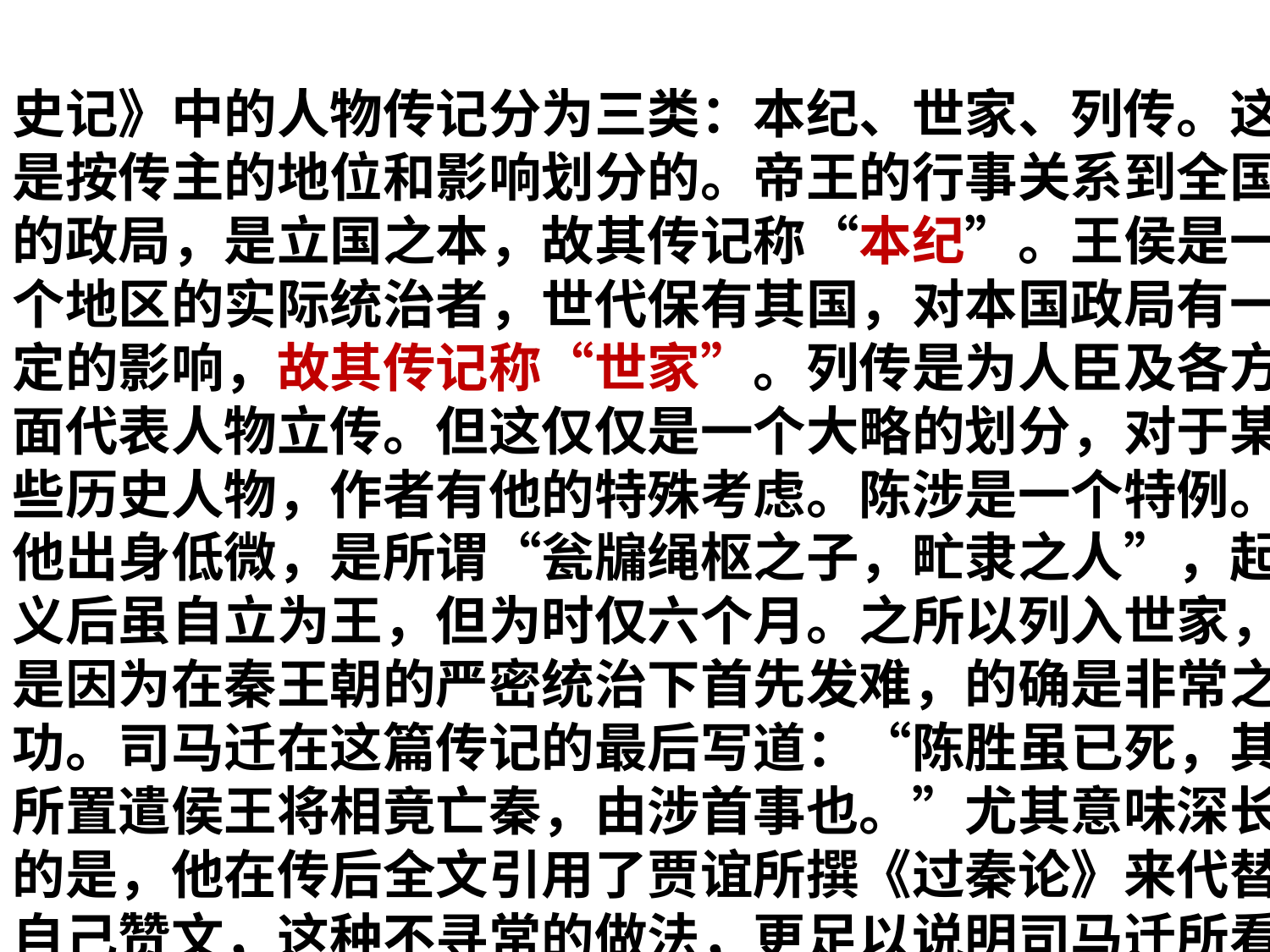

史记》中的人物传记分为三类：本纪、世家、列传。这是按传主的地位和影响划分的。帝王的行事关系到全国的政局，是立国之本，故其传记称“本纪”。王侯是一个地区的实际统治者，世代保有其国，对本国政局有一定的影响，故其传记称“世家”。列传是为人臣及各方面代表人物立传。但这仅仅是一个大略的划分，对于某些历史人物，作者有他的特殊考虑。陈涉是一个特例。他出身低微，是所谓“瓮牖绳枢之子，甿隶之人”，起义后虽自立为王，但为时仅六个月。之所以列入世家，是因为在秦王朝的严密统治下首先发难，的确是非常之功。司马迁在这篇传记的最后写道：“陈胜虽已死，其所置遣侯王将相竟亡秦，由涉首事也。”尤其意味深长的是，他在传后全文引用了贾谊所撰《过秦论》来代替自己赞文，这种不寻常的做法，更足以说明司马迁所看重的是功业，而不是以成败论英雄的。